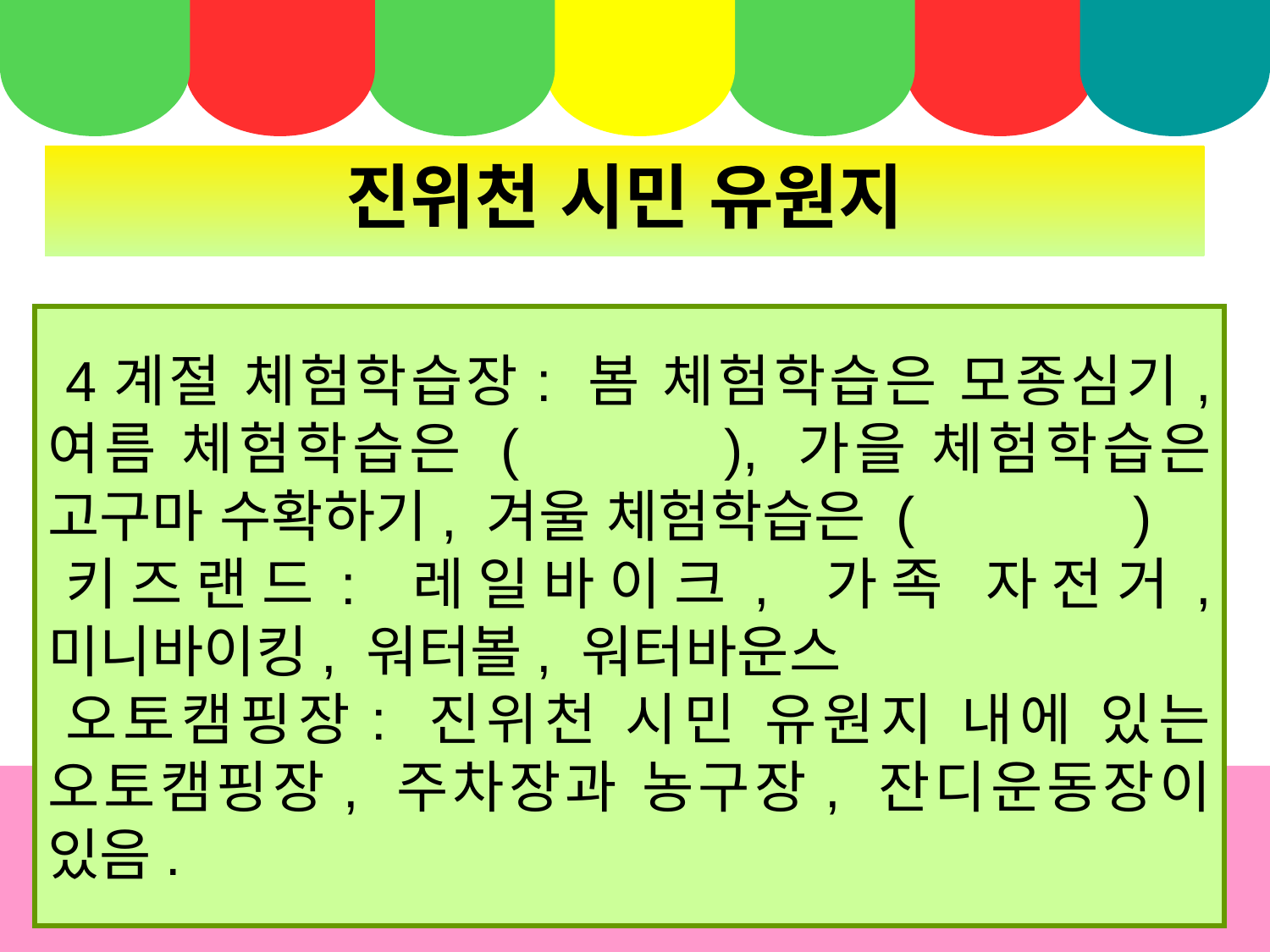

진위천 시민 유원지
4계절 체험학습장: 봄 체험학습은 모종심기, 여름 체험학습은 (          ), 가을 체험학습은 고구마 수확하기, 겨울 체험학습은 (              )
키즈랜드: 레일바이크, 가족 자전거, 미니바이킹, 워터볼, 워터바운스
오토캠핑장: 진위천 시민 유원지 내에 있는 오토캠핑장, 주차장과 농구장, 잔디운동장이 있음.